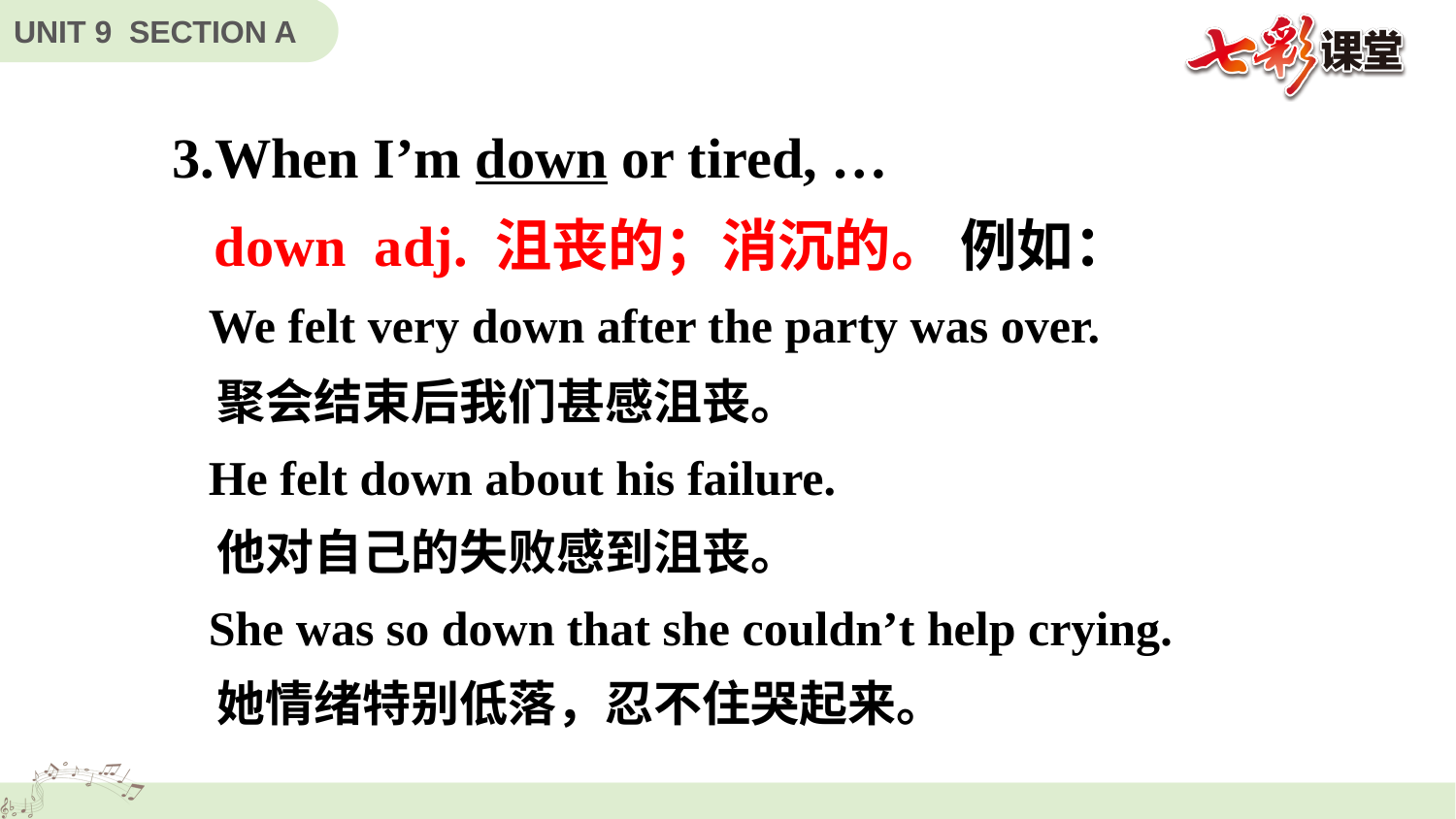

3.When I’m down or tired, …
   down  adj. 沮丧的；消沉的。 例如：
   We felt very down after the party was over.
   聚会结束后我们甚感沮丧。
   He felt down about his failure.
   他对自己的失败感到沮丧。
   She was so down that she couldn’t help crying.
   她情绪特别低落，忍不住哭起来。